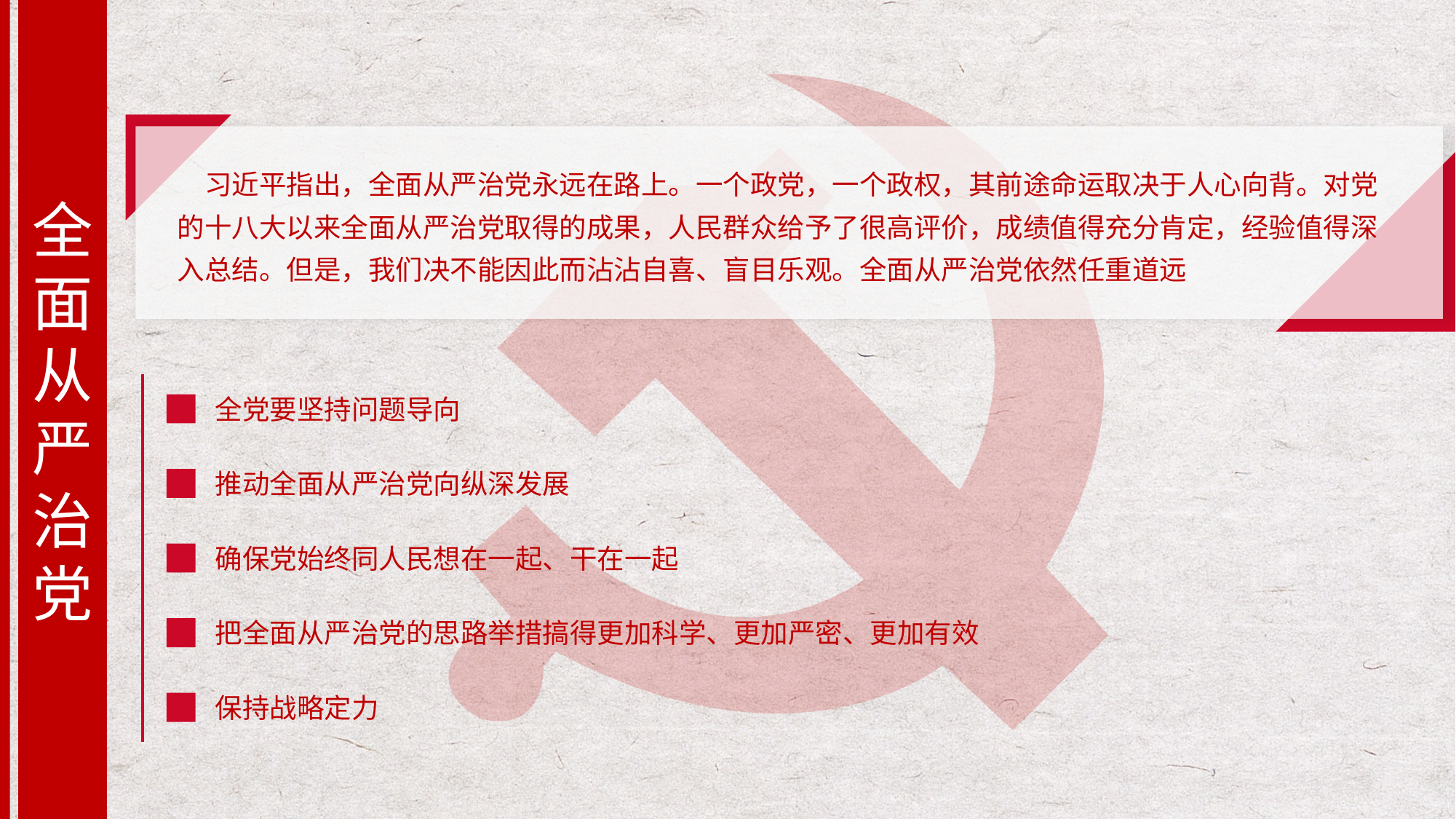

全面从严治党

　习近平指出，全面从严治党永远在路上。一个政党，一个政权，其前途命运取决于人心向背。对党的十八大以来全面从严治党取得的成果，人民群众给予了很高评价，成绩值得充分肯定，经验值得深入总结。但是，我们决不能因此而沾沾自喜、盲目乐观。全面从严治党依然任重道远
全党要坚持问题导向

推动全面从严治党向纵深发展

确保党始终同人民想在一起、干在一起

把全面从严治党的思路举措搞得更加科学、更加严密、更加有效

保持战略定力